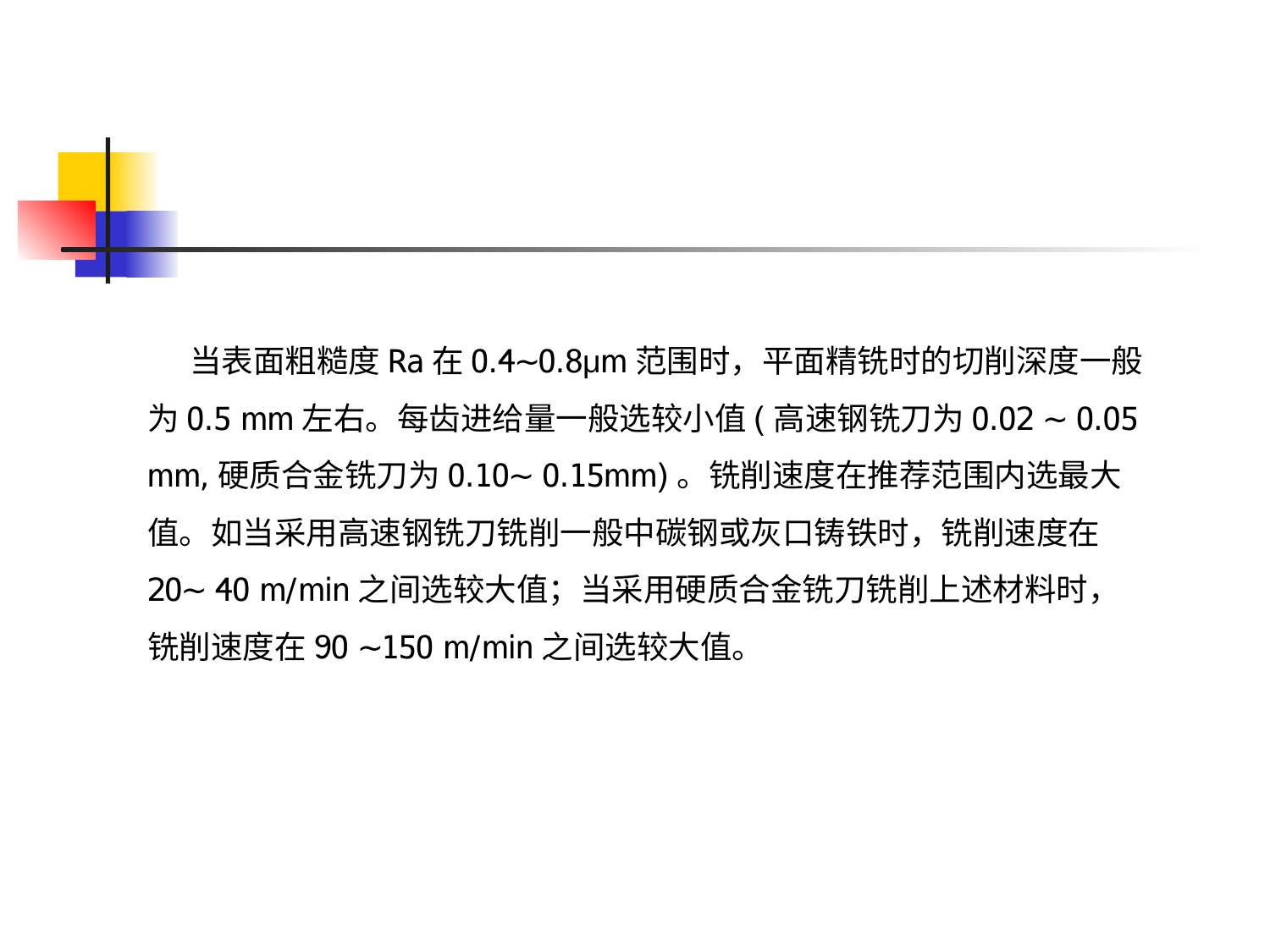

当表面粗糙度Ra在0.4~0.8μm范围时，平面精铣时的切削深度一般为0.5 mm左右。每齿进给量一般选较小值(高速钢铣刀为0.02 ~ 0.05 mm,硬质合金铣刀为0.10~ 0.15mm)。铣削速度在推荐范围内选最大值。如当采用高速钢铣刀铣削一般中碳钢或灰口铸铁时，铣削速度在20~ 40 m/min之间选较大值；当采用硬质合金铣刀铣削上述材料时，铣削速度在90 ~150 m/min之间选较大值。